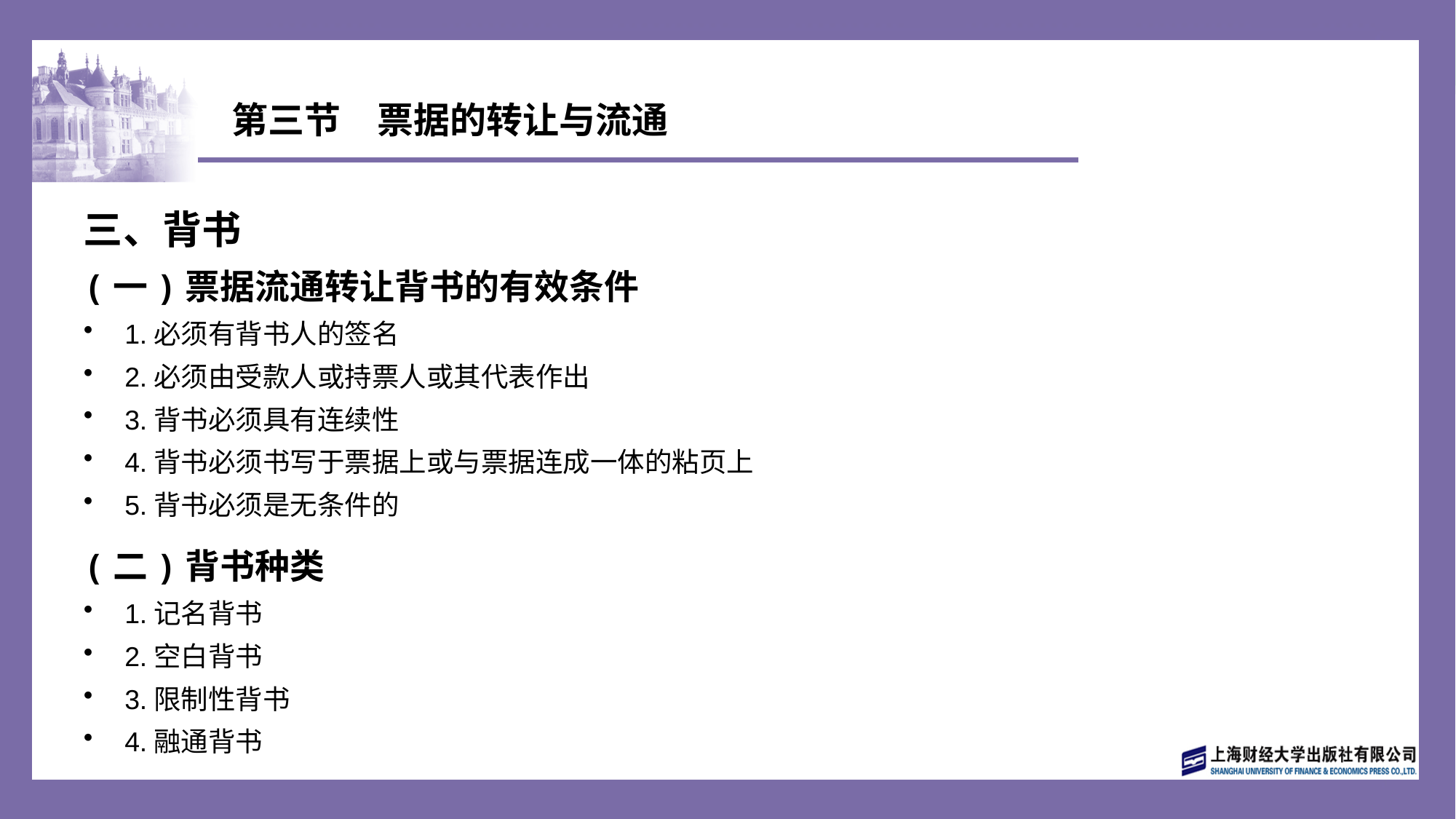

# 第三节　票据的转让与流通
三、背书
(一)票据流通转让背书的有效条件
1.必须有背书人的签名
2.必须由受款人或持票人或其代表作出
3.背书必须具有连续性
4.背书必须书写于票据上或与票据连成一体的粘页上
5.背书必须是无条件的
(二)背书种类
1.记名背书
2.空白背书
3.限制性背书
4.融通背书